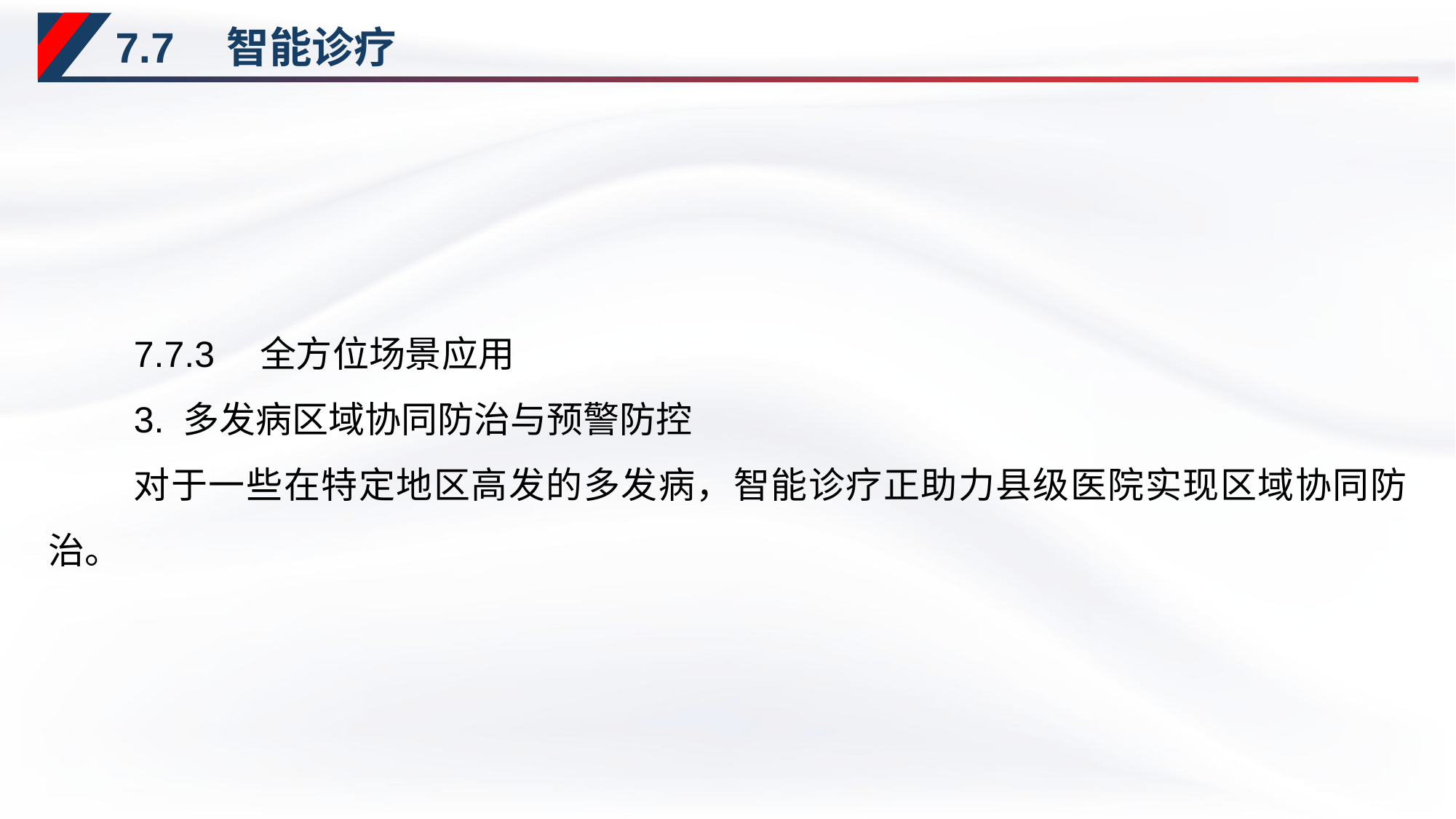

# 7.7　智能诊疗
7.7.3　全方位场景应用
3. 多发病区域协同防治与预警防控
对于一些在特定地区高发的多发病，智能诊疗正助力县级医院实现区域协同防治。